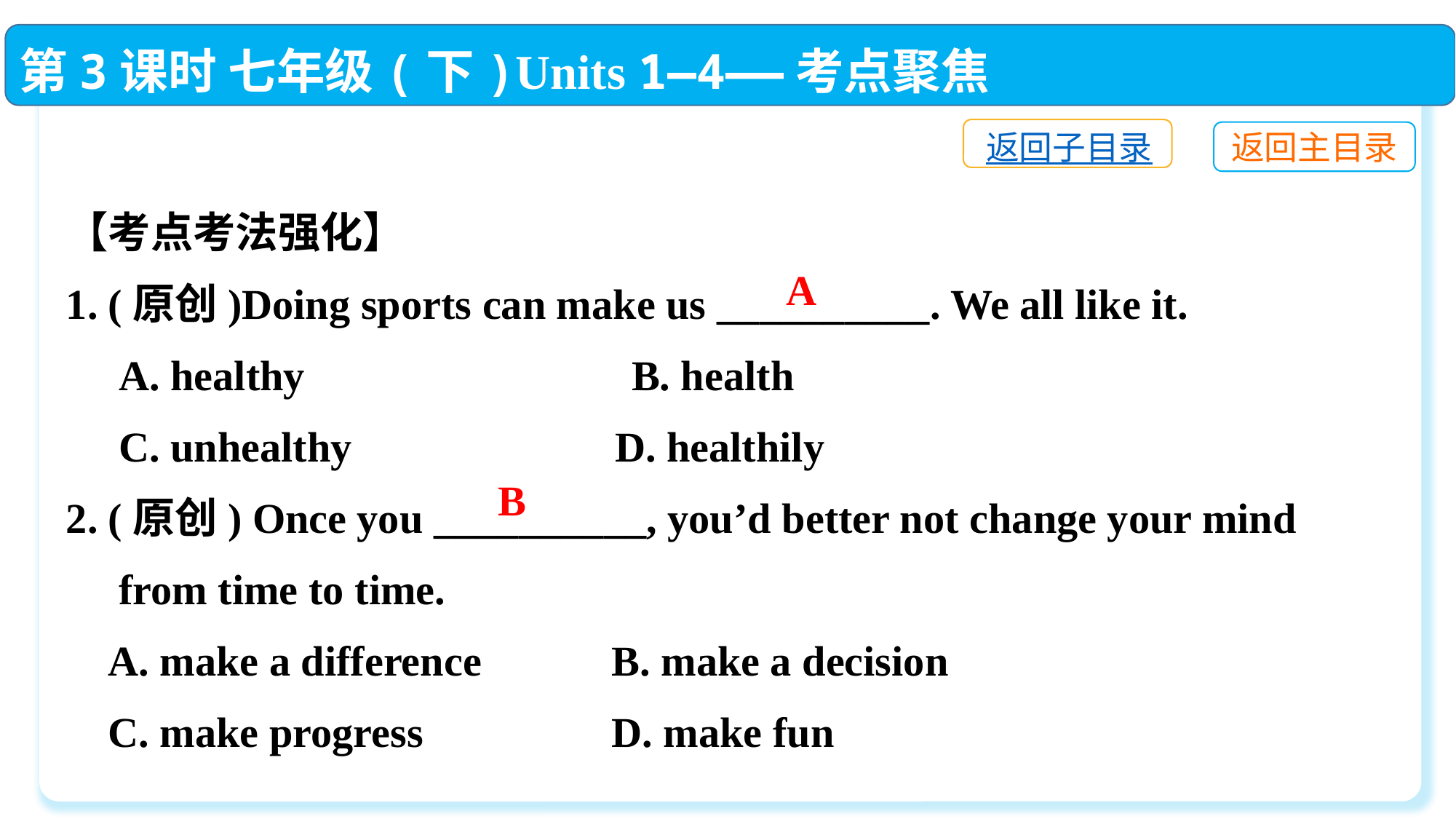

第3课时 七年级(下)Units 1—4——考点聚焦

返回子目录
返回主目录
【考点考法强化】
1. (原创)Doing sports can make us __________. We all like it.
     A. healthy　　　　　　 	 B. health
     C. unhealthy	                     D. healthily
2. (原创) Once you __________, you’d better not change your mind
     from time to time.
    A. make a difference　	B. make a decision
    C. make progress　　 	D. make fun

A
B